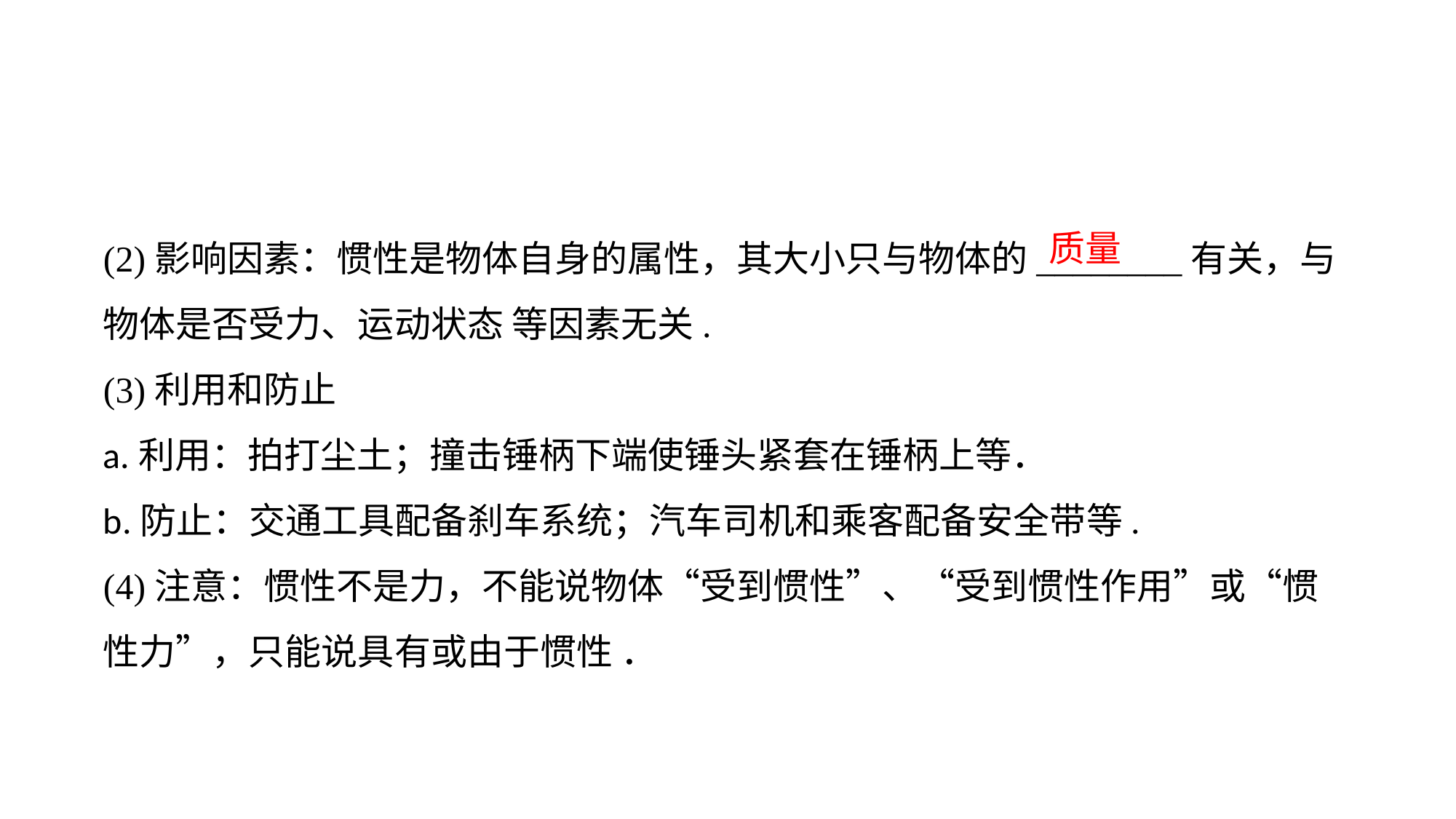

(2)影响因素：惯性是物体自身的属性，其大小只与物体的________有关，与物体是否受力、运动状态 等因素无关.
(3)利用和防止
a.利用：拍打尘土；撞击锤柄下端使锤头紧套在锤柄上等．
b.防止：交通工具配备刹车系统；汽车司机和乘客配备安全带等.
(4)注意：惯性不是力，不能说物体“受到惯性”、“受到惯性作用”或“惯性力”，只能说具有或由于惯性 ．
质量